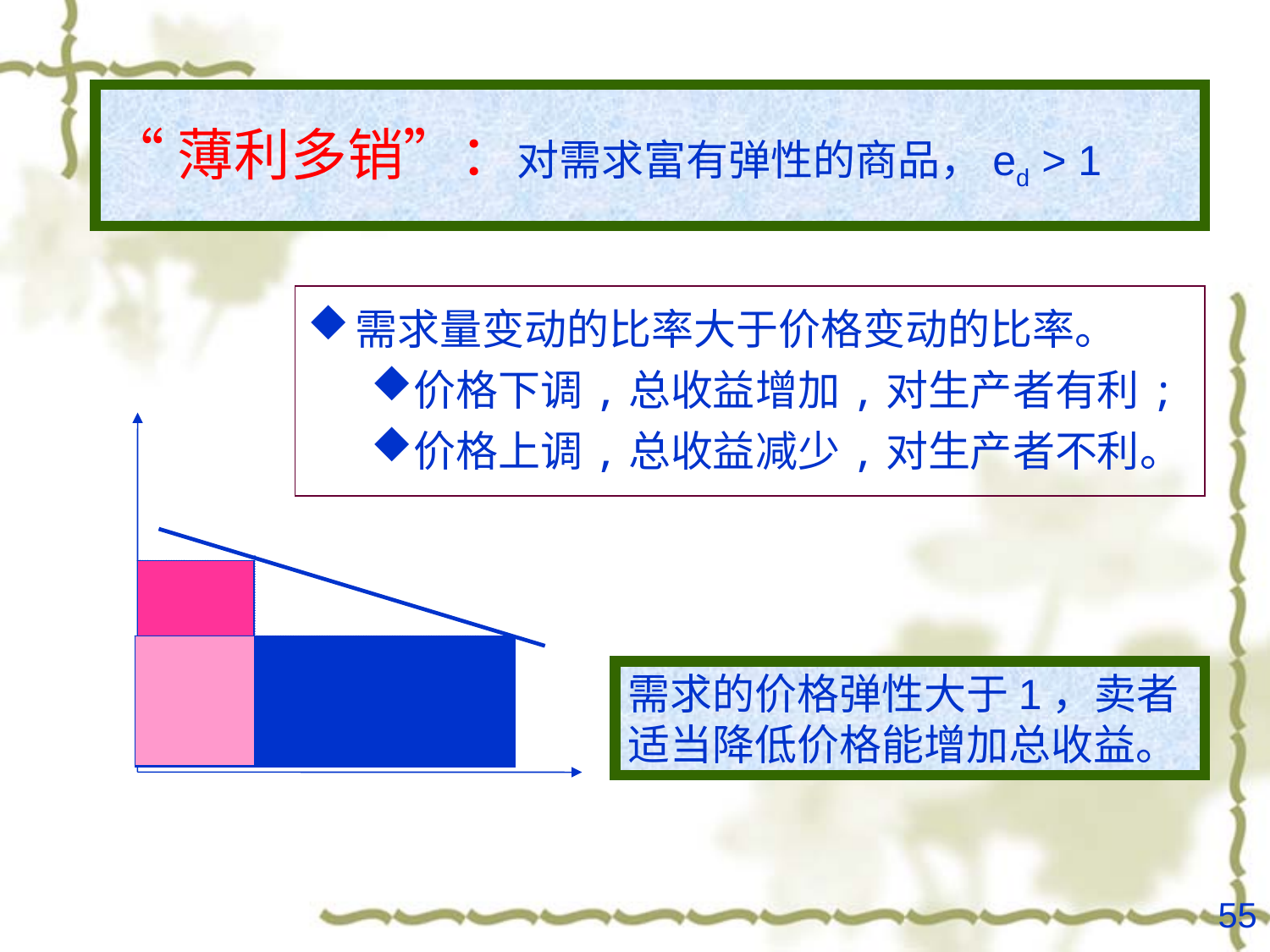

#

“薄利多销”：对需求富有弹性的商品，ed > 1

需求量变动的比率大于价格变动的比率。
价格下调,总收益增加,对生产者有利;
价格上调,总收益减少,对生产者不利。

需求的价格弹性大于1，卖者适当降低价格能增加总收益。

55